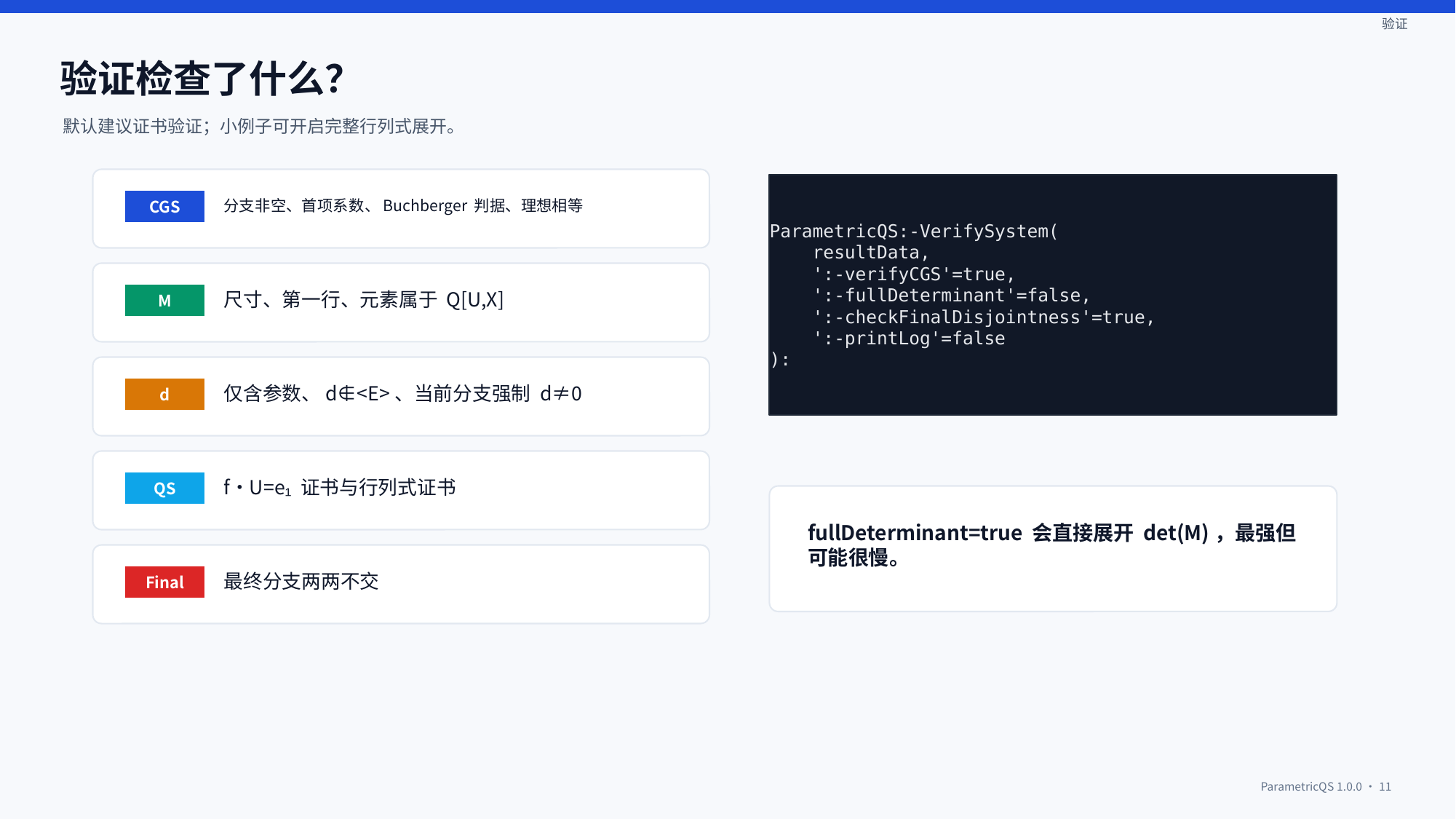

验证
验证检查了什么？
默认建议证书验证；小例子可开启完整行列式展开。

ParametricQS:-VerifySystem(
    resultData,
    ':-verifyCGS'=true,
    ':-fullDeterminant'=false,
    ':-checkFinalDisjointness'=true,
    ':-printLog'=false
):
分支非空、首项系数、Buchberger 判据、理想相等
CGS

尺寸、第一行、元素属于 Q[U,X]
M

仅含参数、d∉<E>、当前分支强制 d≠0
d

f·U=e₁ 证书与行列式证书
QS

fullDeterminant=true 会直接展开 det(M)，最强但可能很慢。

最终分支两两不交
Final
ParametricQS 1.0.0 · 11